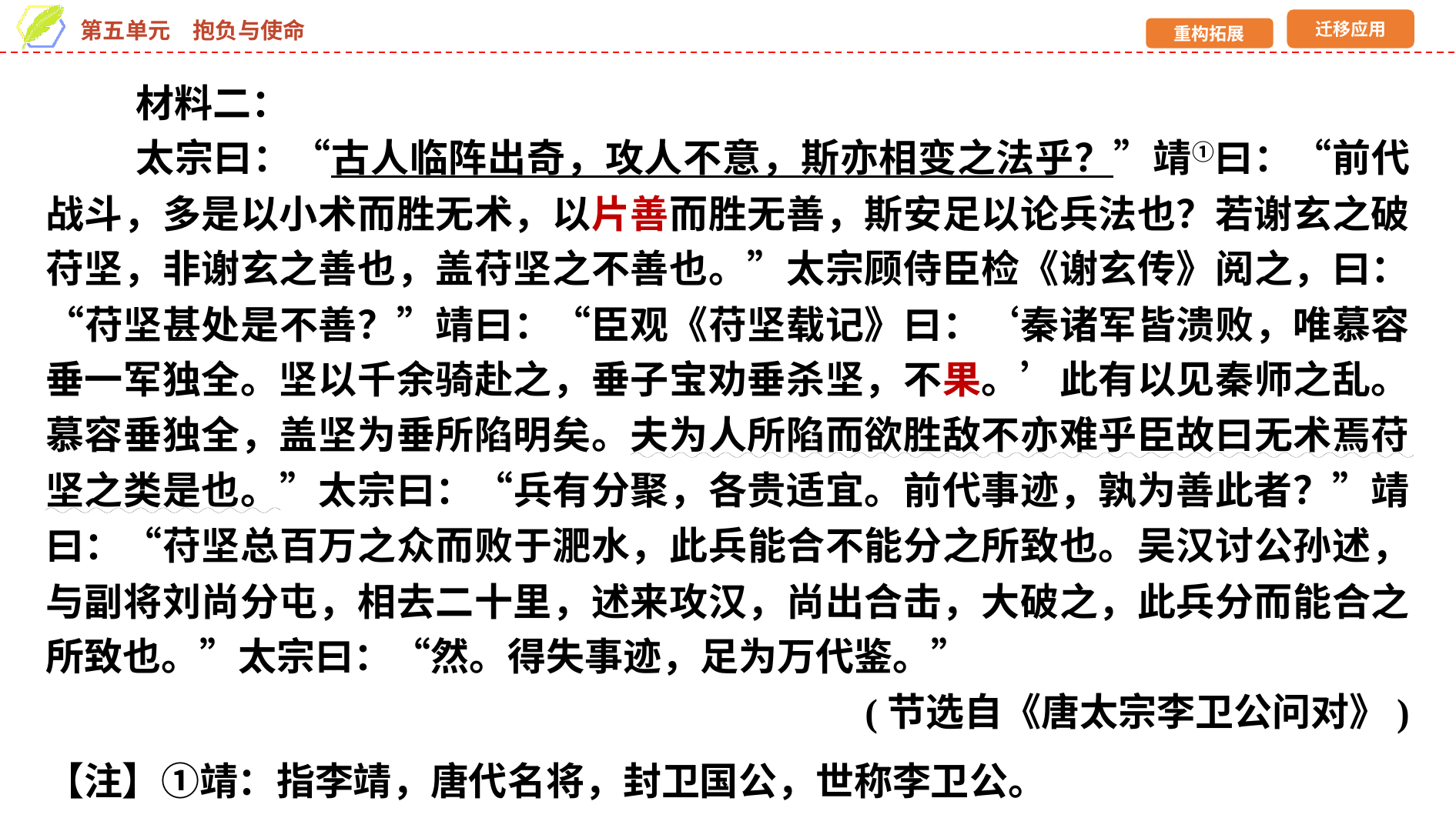

材料二：
太宗曰：“古人临阵出奇，攻人不意，斯亦相变之法乎？”靖①曰：“前代战斗，多是以小术而胜无术，以片善而胜无善，斯安足以论兵法也？若谢玄之破苻坚，非谢玄之善也，盖苻坚之不善也。”太宗顾侍臣检《谢玄传》阅之，曰：“苻坚甚处是不善？”靖曰：“臣观《苻坚载记》曰：‘秦诸军皆溃败，唯慕容垂一军独全。坚以千余骑赴之，垂子宝劝垂杀坚，不果。’此有以见秦师之乱。慕容垂独全，盖坚为垂所陷明矣。夫为人所陷而欲胜敌不亦难乎臣故曰无术焉苻坚之类是也。”太宗曰：“兵有分聚，各贵适宜。前代事迹，孰为善此者？”靖曰：“苻坚总百万之众而败于淝水，此兵能合不能分之所致也。吴汉讨公孙述，与副将刘尚分屯，相去二十里，述来攻汉，尚出合击，大破之，此兵分而能合之所致也。”太宗曰：“然。得失事迹，足为万代鉴。”
(节选自《唐太宗李卫公问对》)
【注】①靖：指李靖，唐代名将，封卫国公，世称李卫公。